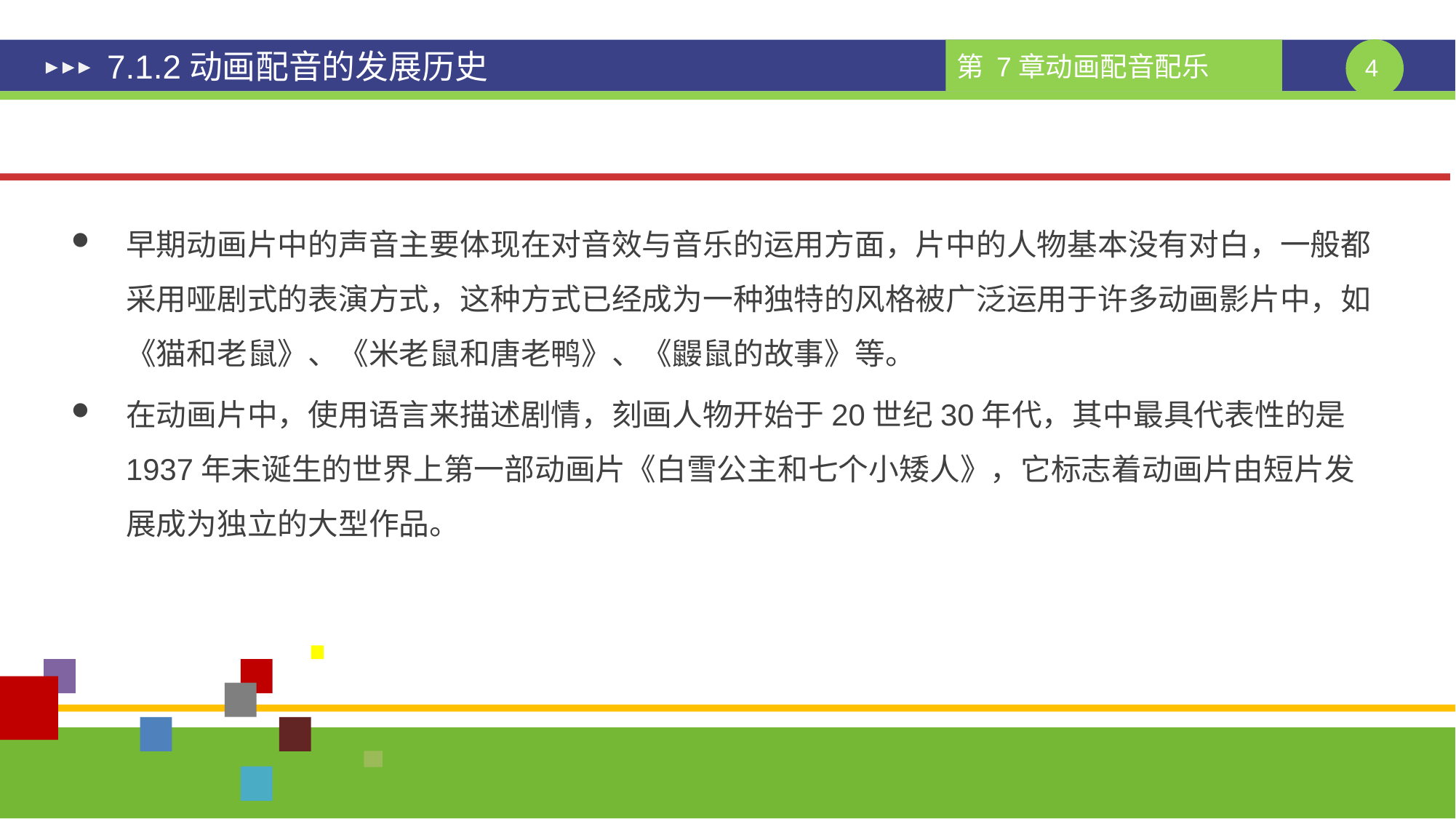

# 7.1.2动画配音的发展历史

早期动画片中的声音主要体现在对音效与音乐的运用方面，片中的人物基本没有对白，一般都采用哑剧式的表演方式，这种方式已经成为一种独特的风格被广泛运用于许多动画影片中，如《猫和老鼠》、《米老鼠和唐老鸭》、《鼹鼠的故事》等。
在动画片中，使用语言来描述剧情，刻画人物开始于20世纪30年代，其中最具代表性的是1937年末诞生的世界上第一部动画片《白雪公主和七个小矮人》，它标志着动画片由短片发展成为独立的大型作品。